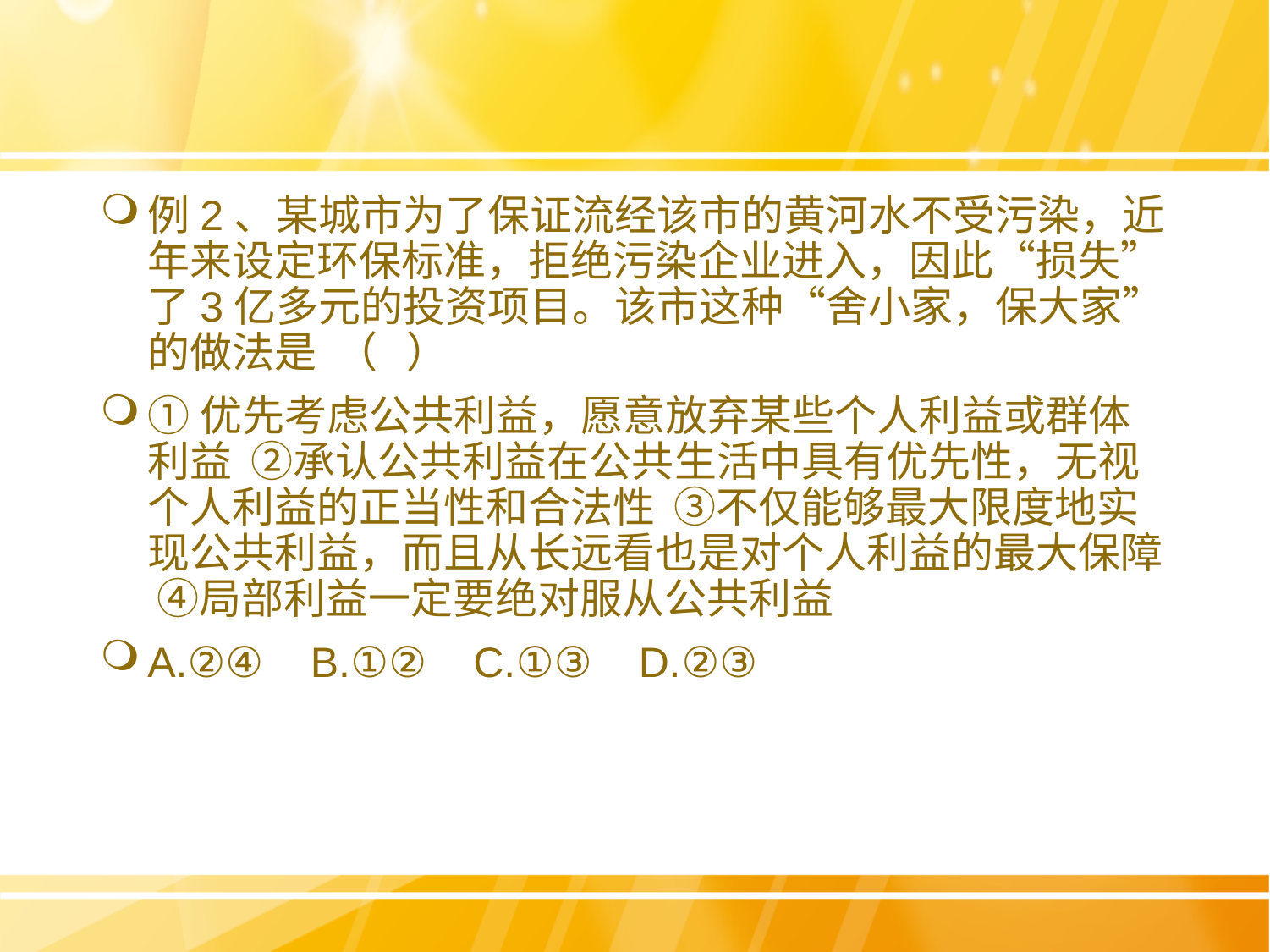

例2、某城市为了保证流经该市的黄河水不受污染，近年来设定环保标准，拒绝污染企业进入，因此“损失”了3亿多元的投资项目。该市这种“舍小家，保大家”的做法是  （   ）
①优先考虑公共利益，愿意放弃某些个人利益或群体利益  ②承认公共利益在公共生活中具有优先性，无视个人利益的正当性和合法性  ③不仅能够最大限度地实现公共利益，而且从长远看也是对个人利益的最大保障  ④局部利益一定要绝对服从公共利益
A.②④    B.①②    C.①③    D.②③